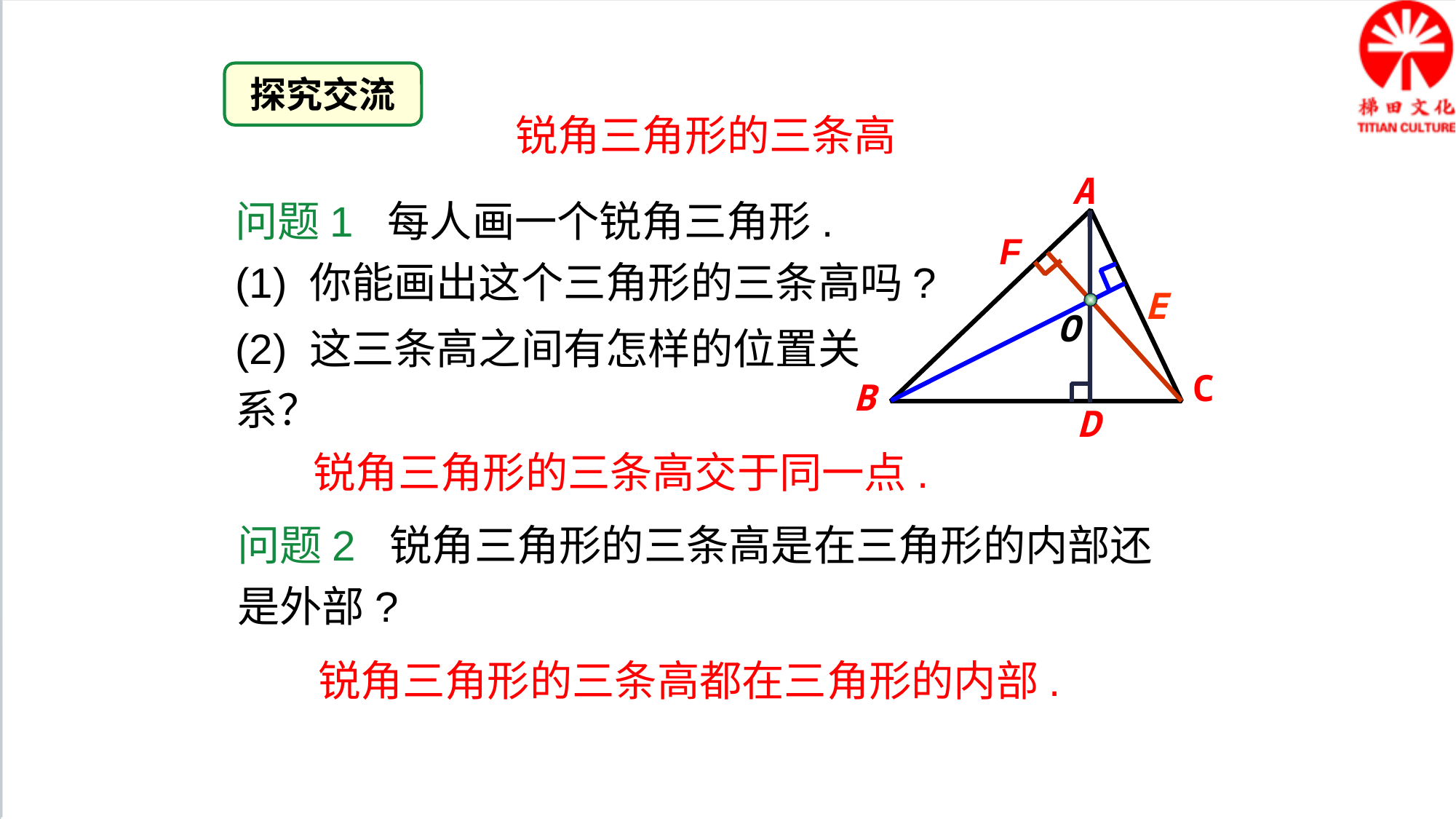

探究交流
锐角三角形的三条高
A
问题1  每人画一个锐角三角形.
(1) 你能画出这个三角形的三条高吗?

F

E

O
(2) 这三条高之间有怎样的位置关系？
C
B
D
锐角三角形的三条高交于同一点.
问题2  锐角三角形的三条高是在三角形的内部还是外部?
锐角三角形的三条高都在三角形的内部.